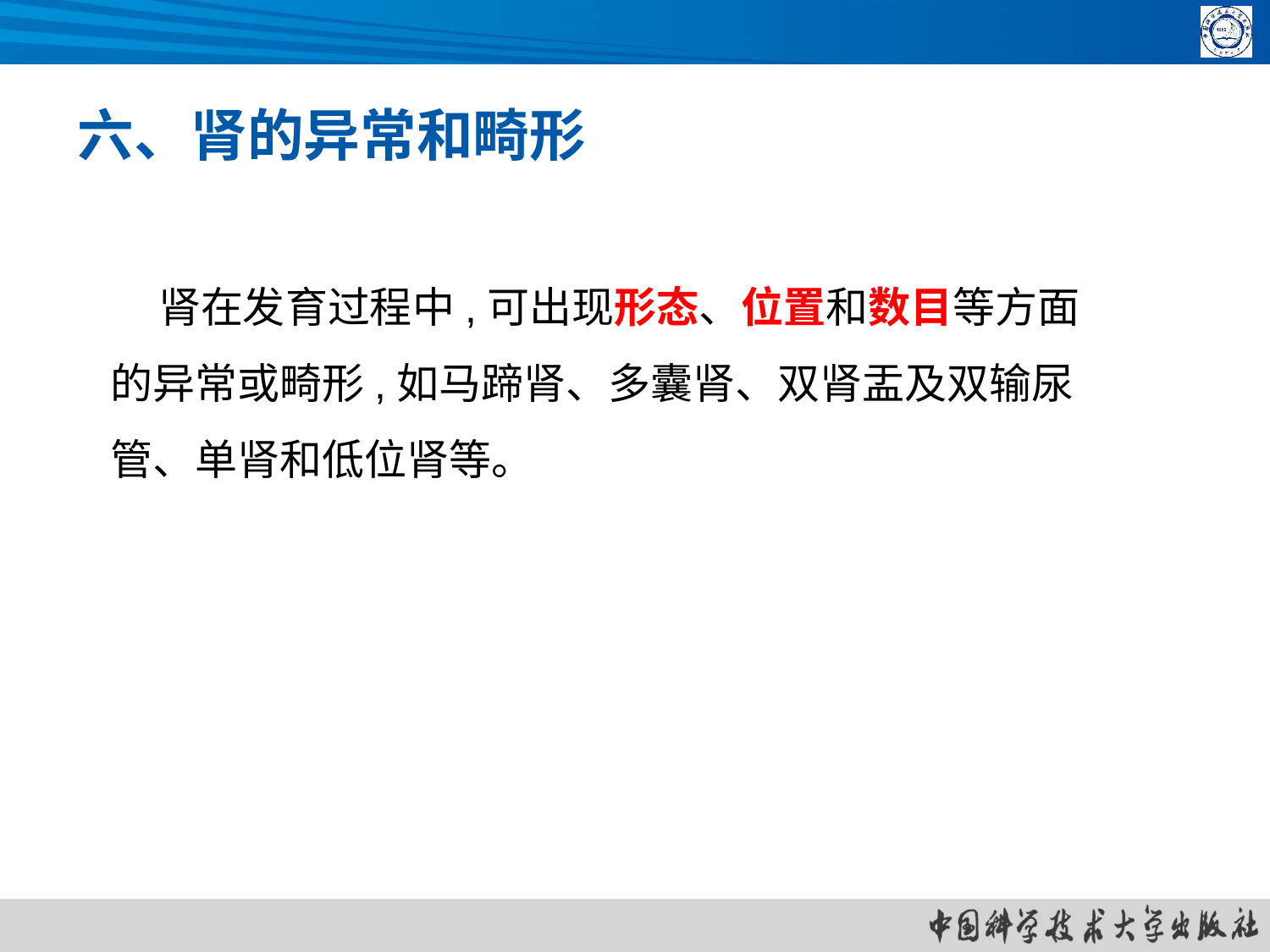

六、肾的异常和畸形
    肾在发育过程中,可出现形态、位置和数目等方面的异常或畸形,如马蹄肾、多囊肾、双肾盂及双输尿管、单肾和低位肾等。